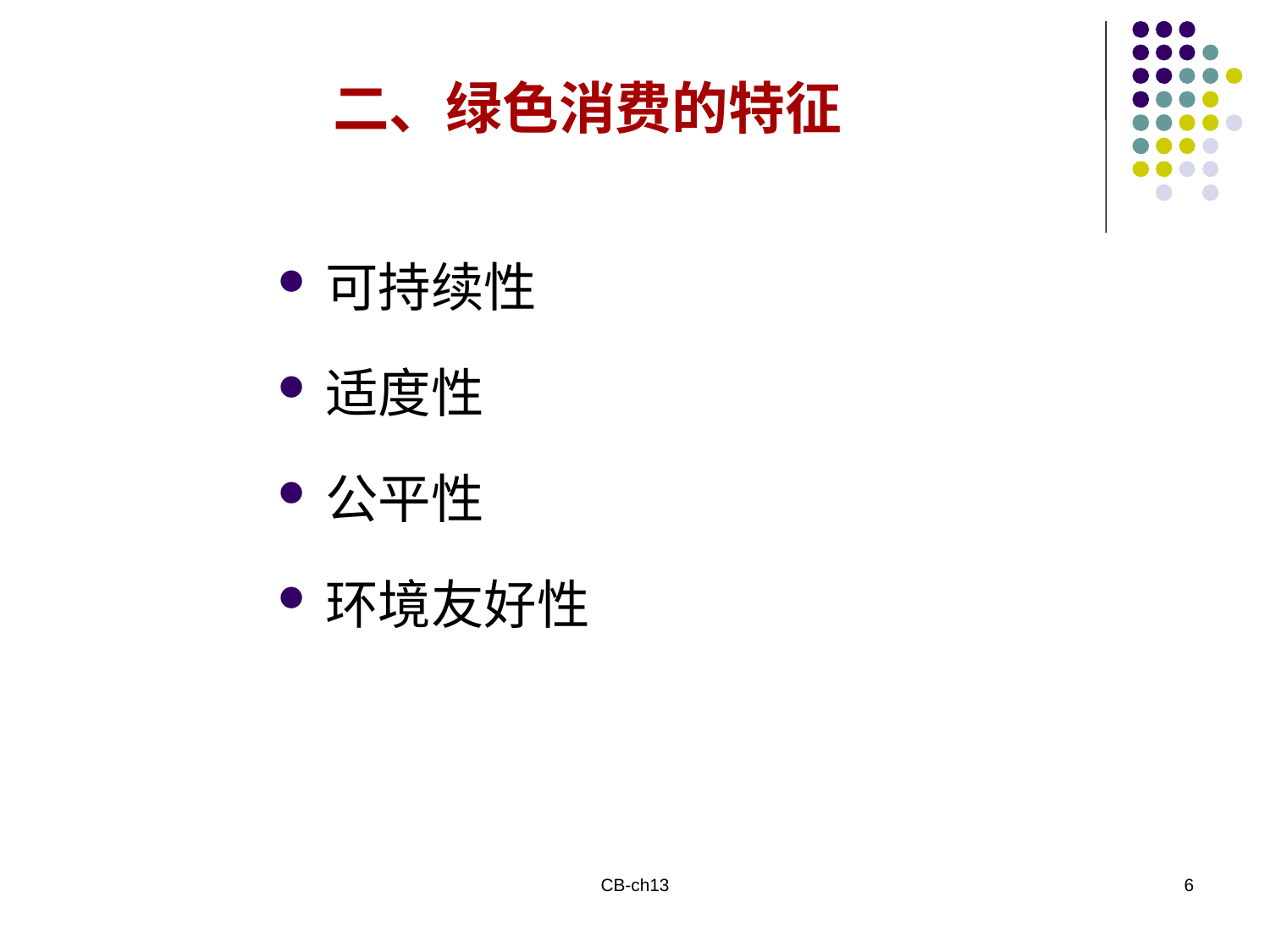

二、绿色消费的特征
可持续性
适度性
公平性
环境友好性
CB-ch13
6